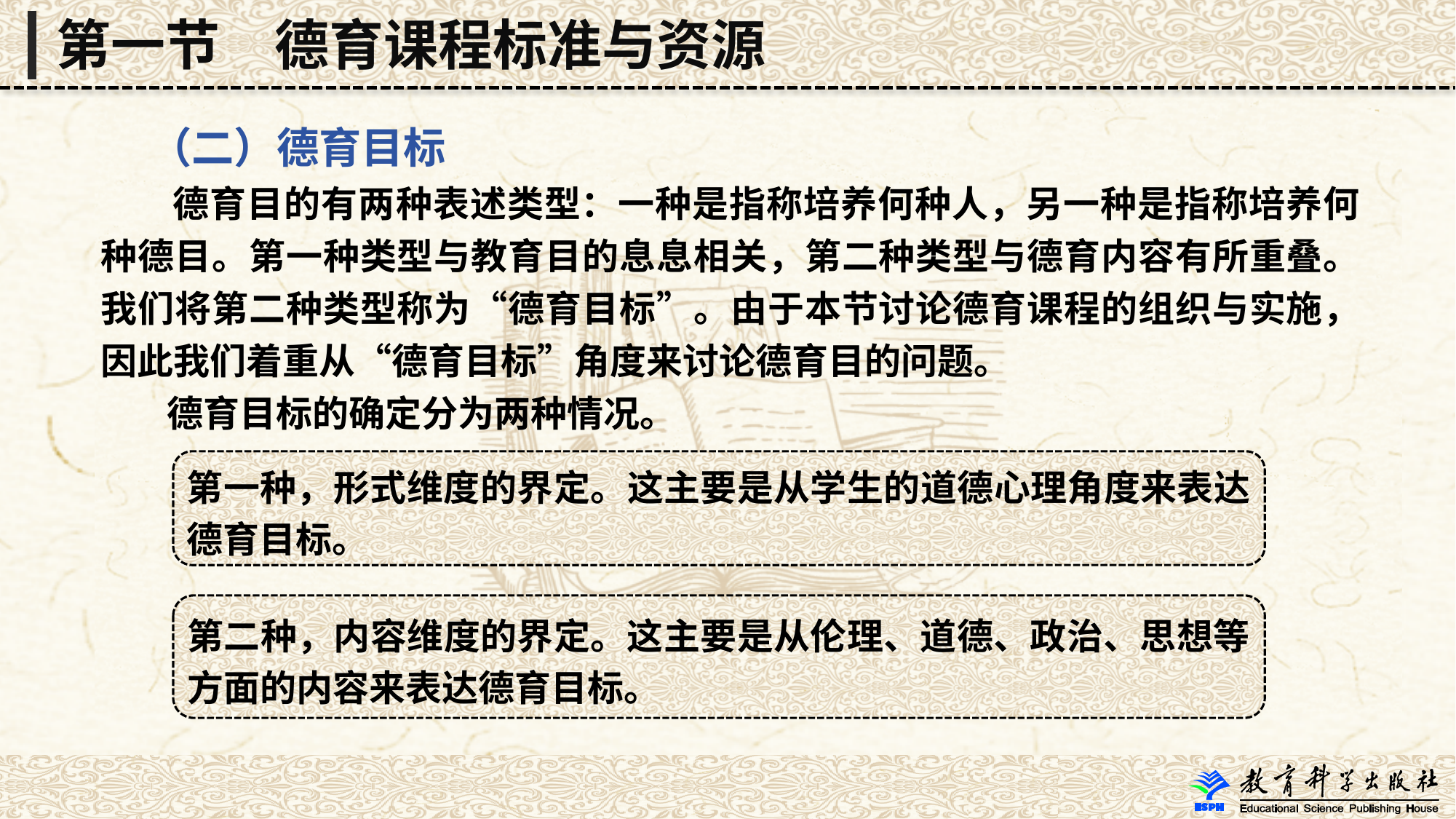

第一节　德育课程标准与资源
    （二）德育目标
       德育目的有两种表述类型：一种是指称培养何种人，另一种是指称培养何种德目。第一种类型与教育目的息息相关，第二种类型与德育内容有所重叠。我们将第二种类型称为“德育目标”。由于本节讨论德育课程的组织与实施，因此我们着重从“德育目标”角度来讨论德育目的问题。
       德育目标的确定分为两种情况。

第一种，形式维度的界定。这主要是从学生的道德心理角度来表达德育目标。
第二种，内容维度的界定。这主要是从伦理、道德、政治、思想等方面的内容来表达德育目标。